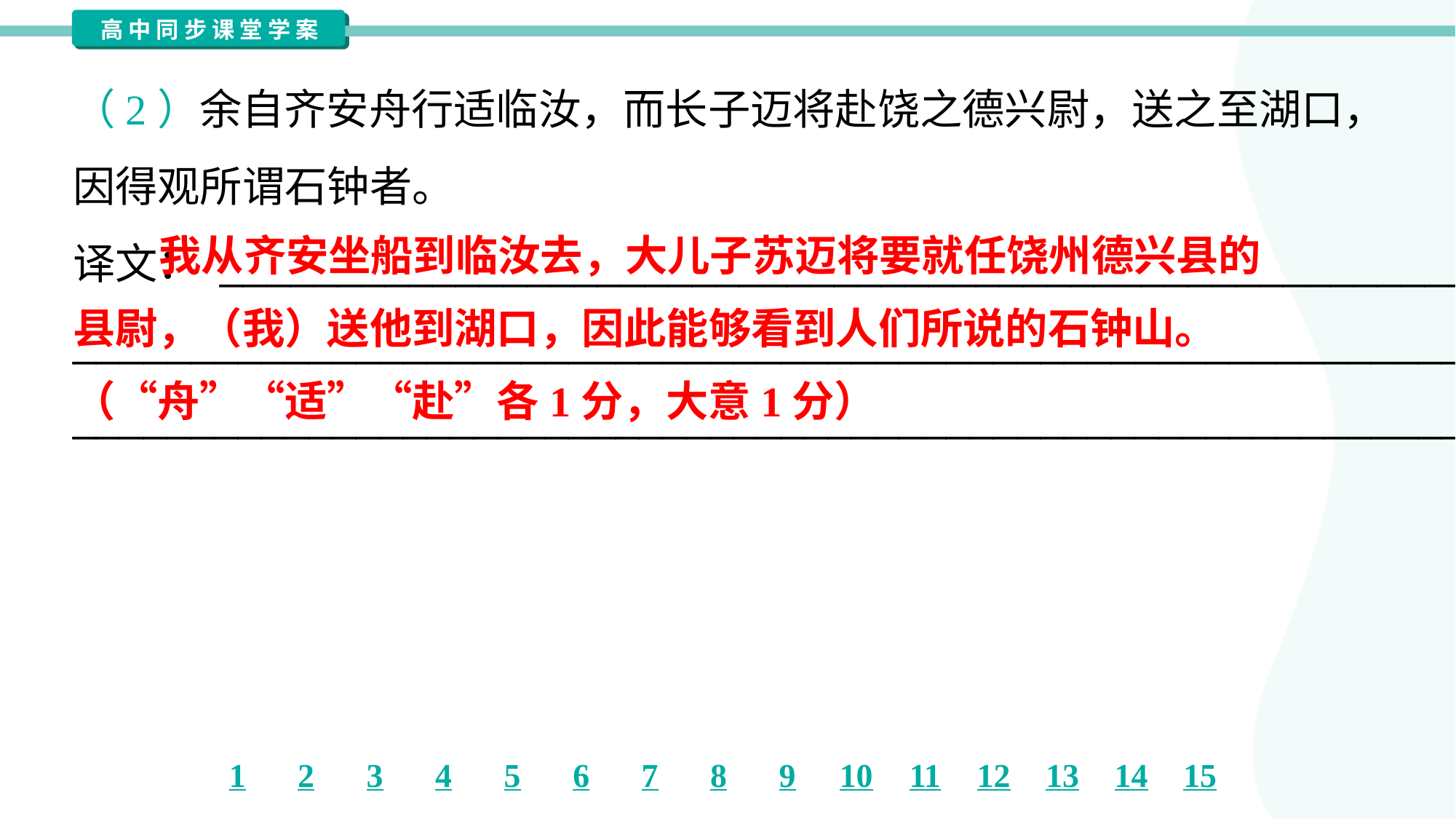

（2）余自齐安舟行适临汝，而长子迈将赴饶之德兴尉，送之至湖口，
因得观所谓石钟者。
译文： ______________________________________________________
_____________________________________________________________
_____________________________________________________________
        我从齐安坐船到临汝去，大儿子苏迈将要就任饶州德兴县的
县尉，（我）送他到湖口，因此能够看到人们所说的石钟山。
（“舟”“适”“赴”各1分，大意1分）